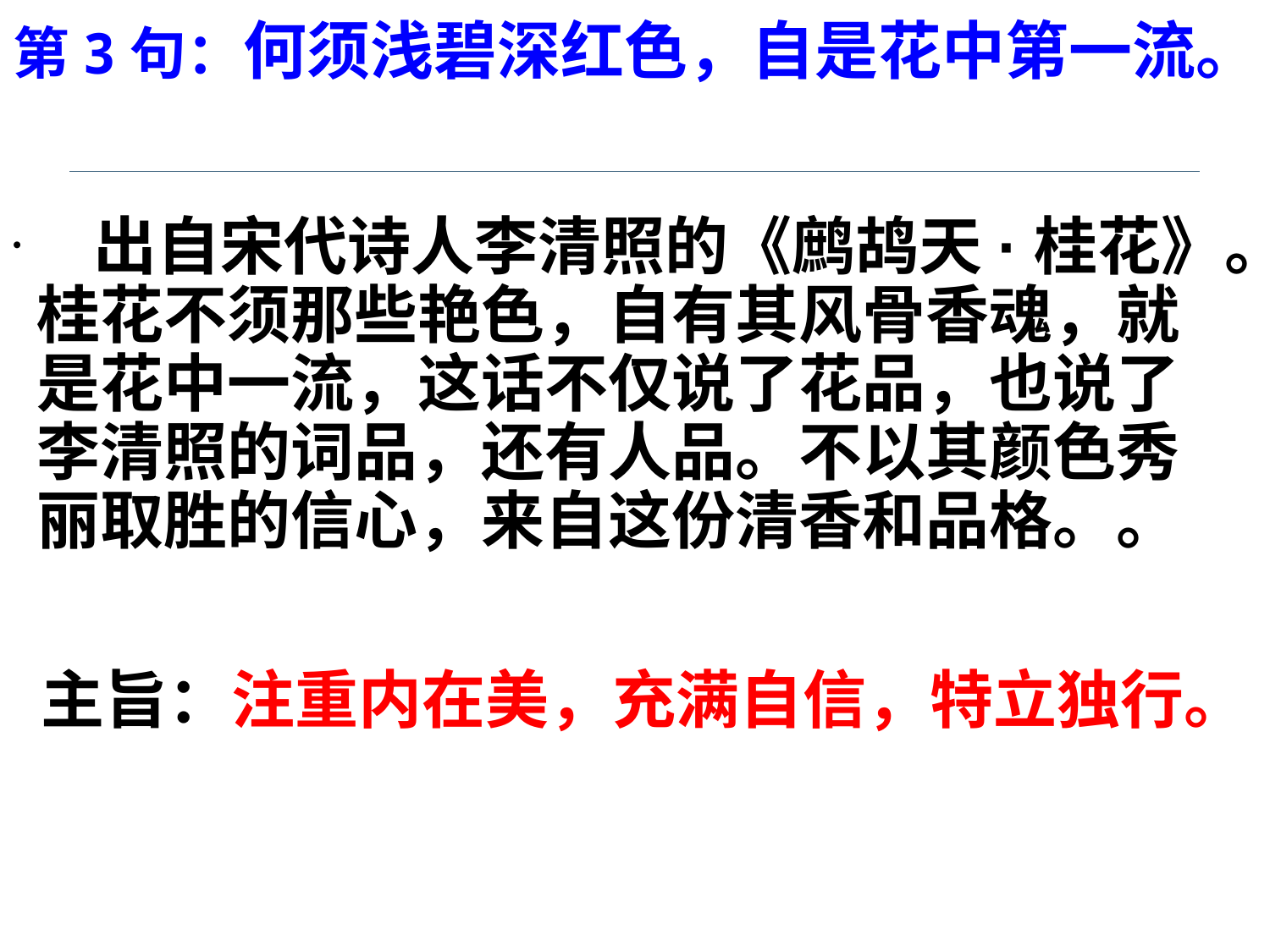

# 第3句：何须浅碧深红色，自是花中第一流。
         出自宋代诗人李清照的《鹧鸪天·桂花》。桂花不须那些艳色，自有其风骨香魂，就是花中一流，这话不仅说了花品，也说了李清照的词品，还有人品。不以其颜色秀丽取胜的信心，来自这份清香和品格。。

主旨：注重内在美，充满自信，特立独行。